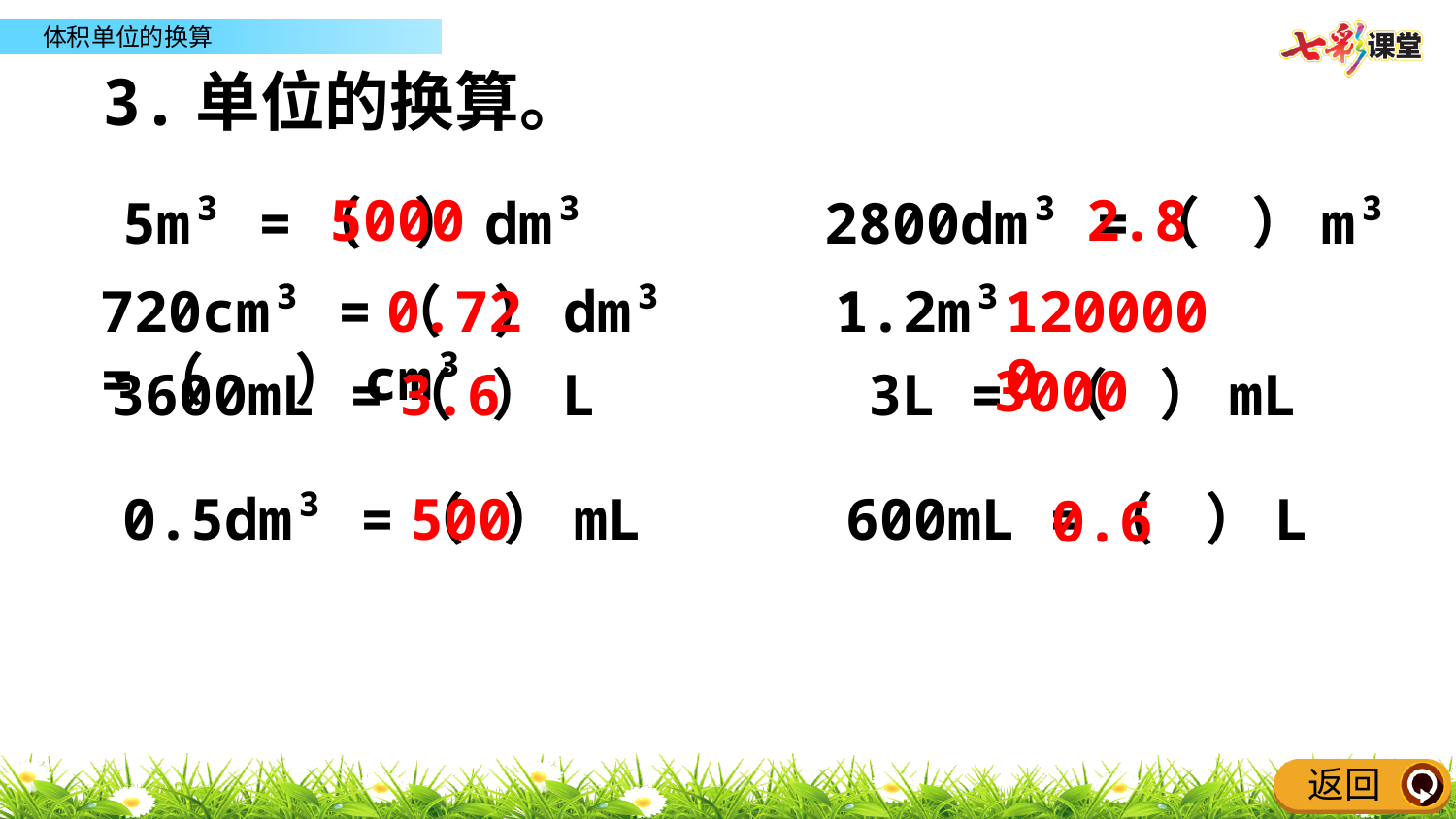

3.单位的换算。
5000
2.8
5m³ =（    ）dm³       2800dm³ =（    ）m³
720cm³ =（    ）dm³     1.2m³ =（       ）cm³
 0.72
1200000
3000
3600mL =（   ）L        3L = （    ）mL
3.6
0.5dm³ =（   ）mL      600mL =（    ）L
500
0.6